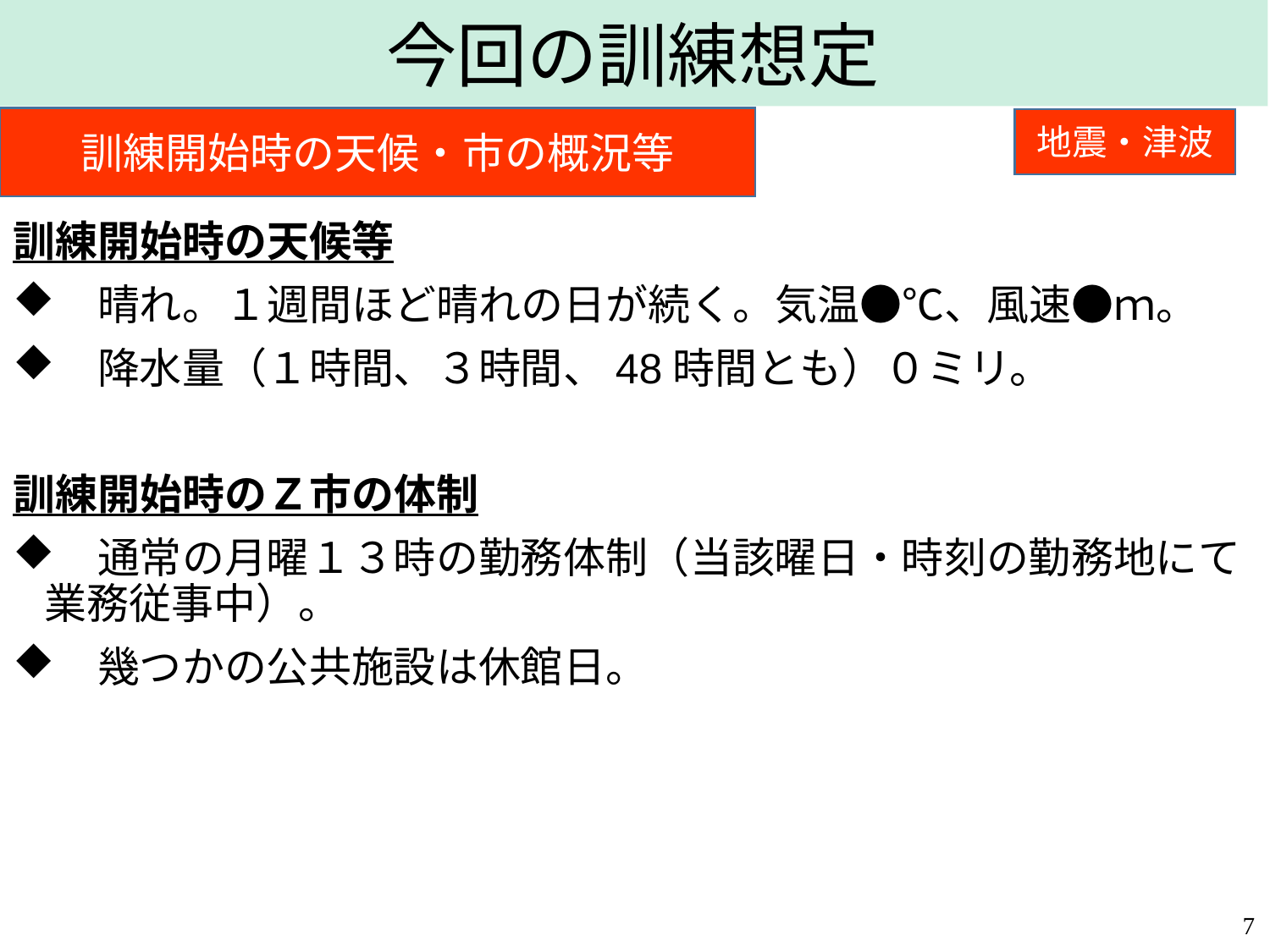

今回の訓練想定
訓練開始時の天候・市の概況等
地震・津波
訓練開始時の天候等
　晴れ。１週間ほど晴れの日が続く。気温●℃、風速●ｍ。
　降水量（１時間、３時間、48時間とも）０ミリ。

訓練開始時のＺ市の体制
　通常の月曜１３時の勤務体制（当該曜日・時刻の勤務地にて業務従事中）。
　幾つかの公共施設は休館日。
7